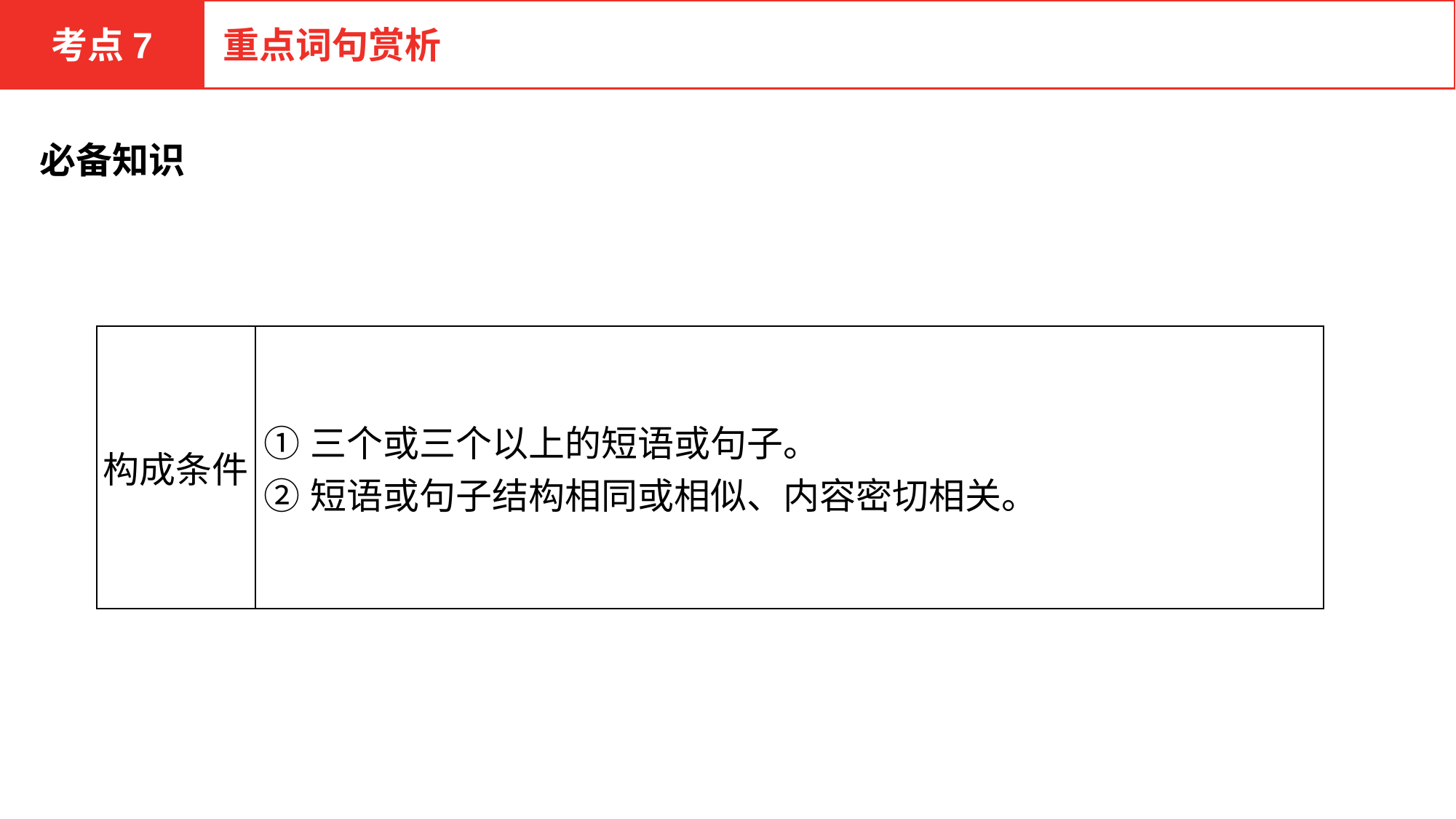

考点7
重点词句赏析
必备知识
| 构成条件 | ①三个或三个以上的短语或句子。 ②短语或句子结构相同或相似、内容密切相关。 |
| --- | --- |